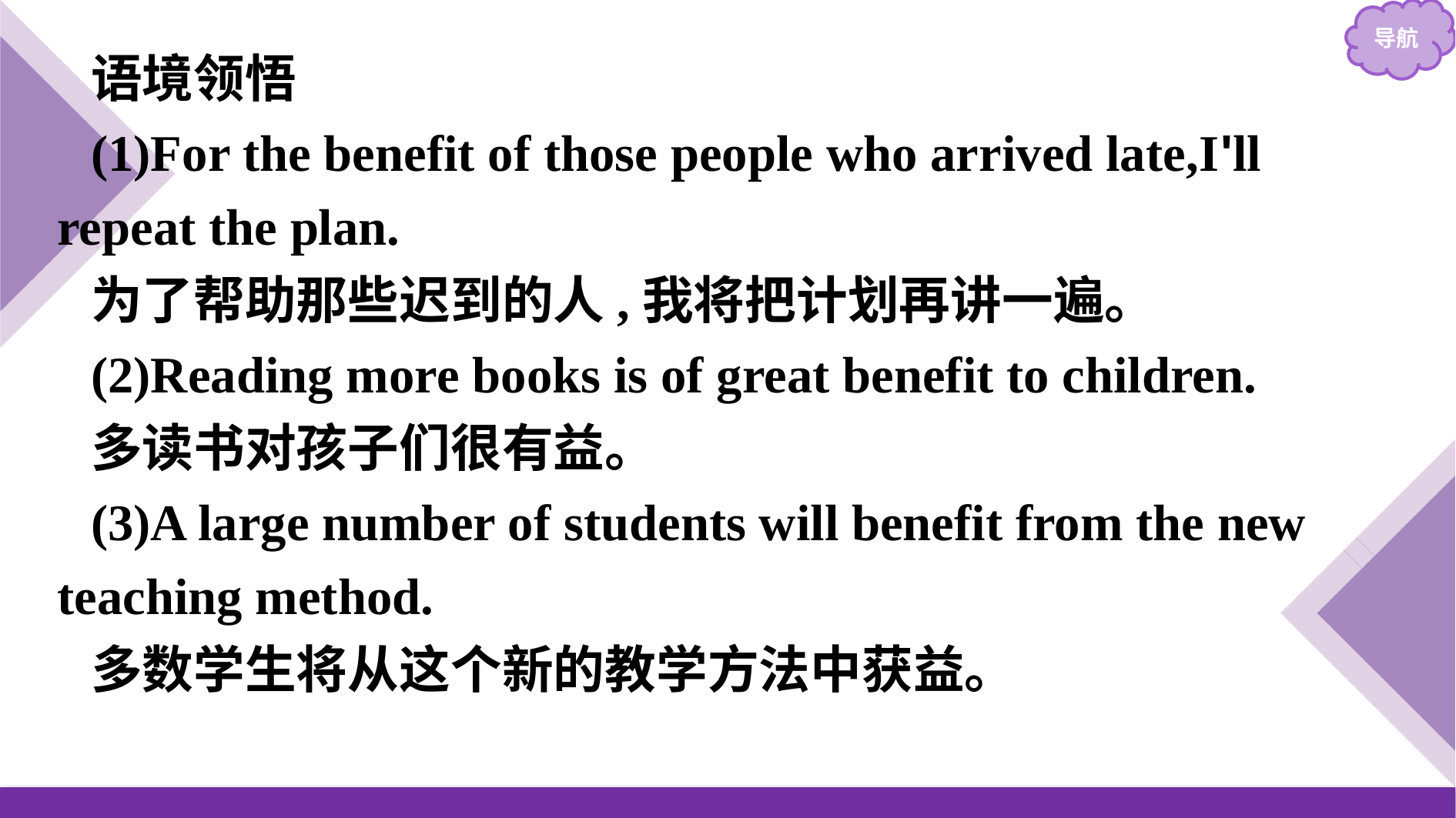

语境领悟
(1)For the benefit of those people who arrived late,I'll repeat the plan.
为了帮助那些迟到的人,我将把计划再讲一遍。
(2)Reading more books is of great benefit to children.
多读书对孩子们很有益。
(3)A large number of students will benefit from the new teaching method.
多数学生将从这个新的教学方法中获益。